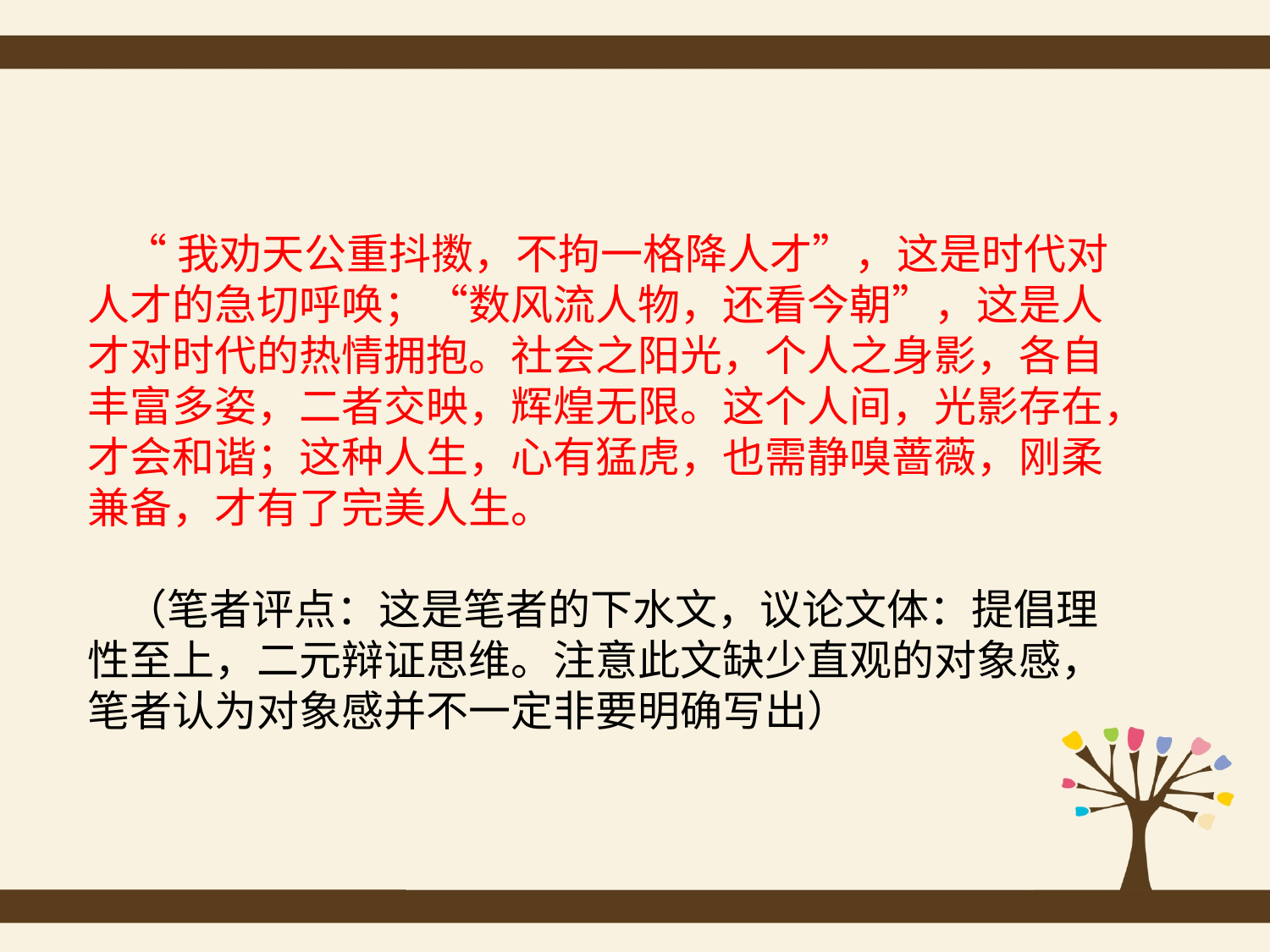

“我劝天公重抖擞，不拘一格降人才”，这是时代对人才的急切呼唤；“数风流人物，还看今朝”，这是人才对时代的热情拥抱。社会之阳光，个人之身影，各自丰富多姿，二者交映，辉煌无限。这个人间，光影存在，才会和谐；这种人生，心有猛虎，也需静嗅蔷薇，刚柔兼备，才有了完美人生。

（笔者评点：这是笔者的下水文，议论文体：提倡理性至上，二元辩证思维。注意此文缺少直观的对象感，笔者认为对象感并不一定非要明确写出）